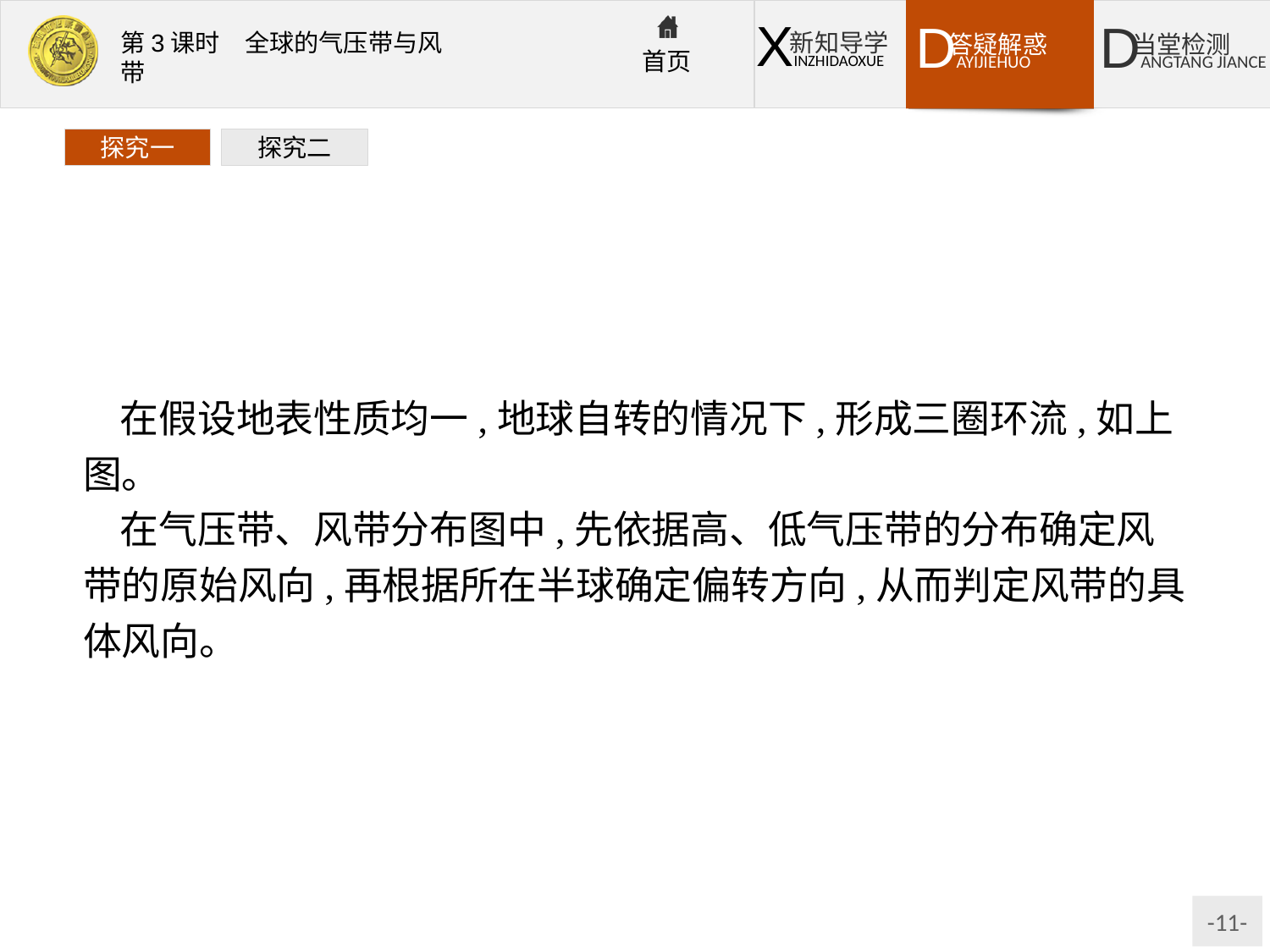

探究一
探究二
在假设地表性质均一,地球自转的情况下,形成三圈环流,如上图。
在气压带、风带分布图中,先依据高、低气压带的分布确定风带的原始风向,再根据所在半球确定偏转方向,从而判定风带的具体风向。